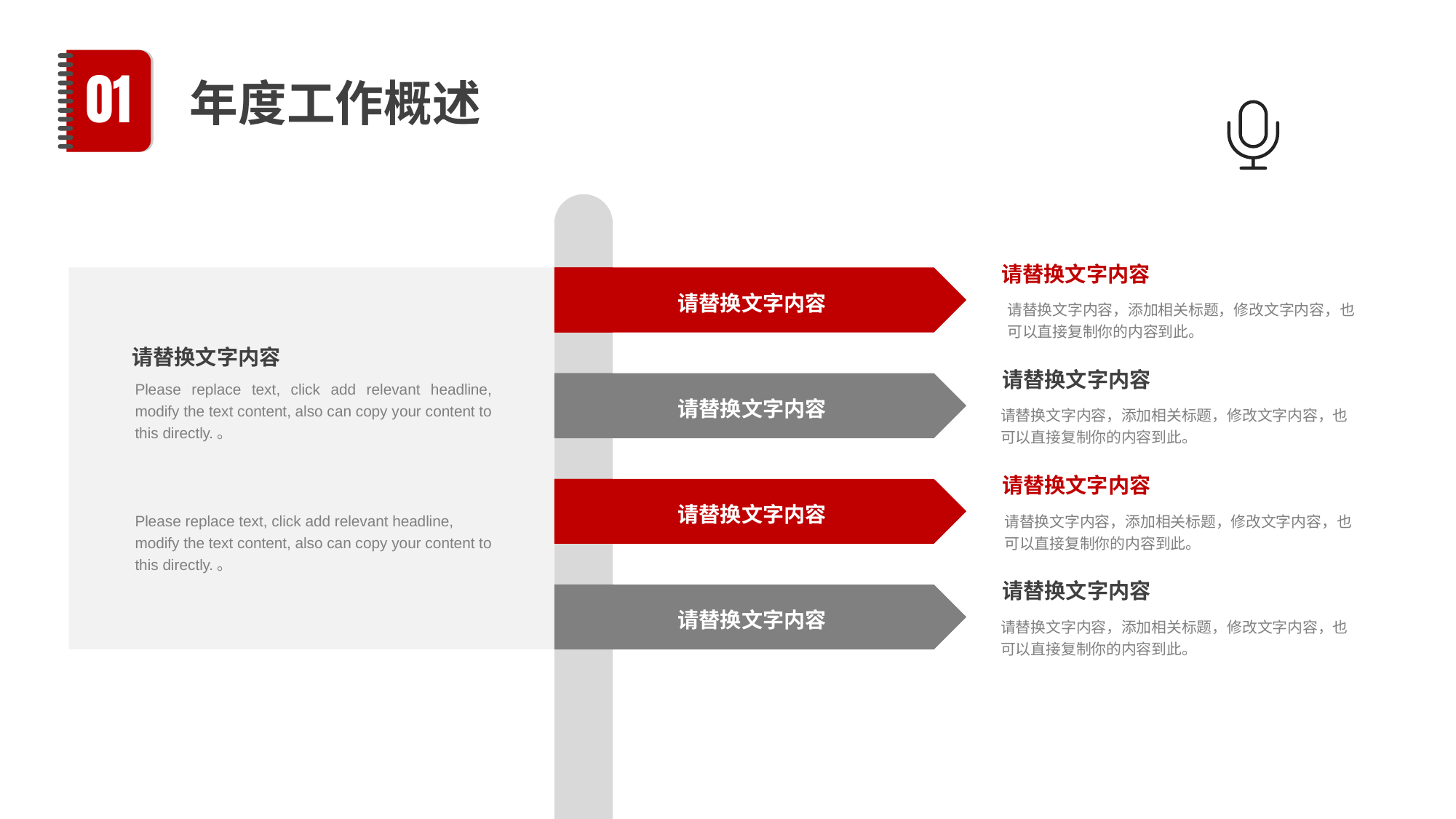

01
年度工作概述

请替换文字内容
请替换文字内容，添加相关标题，修改文字内容，也可以直接复制你的内容到此。

请替换文字内容
Please replace text, click add relevant headline, modify the text content, also can copy your content to this directly.。
Please replace text, click add relevant headline, modify the text content, also can copy your content to this directly.。

请替换文字内容
请替换文字内容
请替换文字内容，添加相关标题，修改文字内容，也可以直接复制你的内容到此。
请替换文字内容

请替换文字内容
请替换文字内容，添加相关标题，修改文字内容，也可以直接复制你的内容到此。
请替换文字内容

请替换文字内容
请替换文字内容，添加相关标题，修改文字内容，也可以直接复制你的内容到此。

请替换文字内容